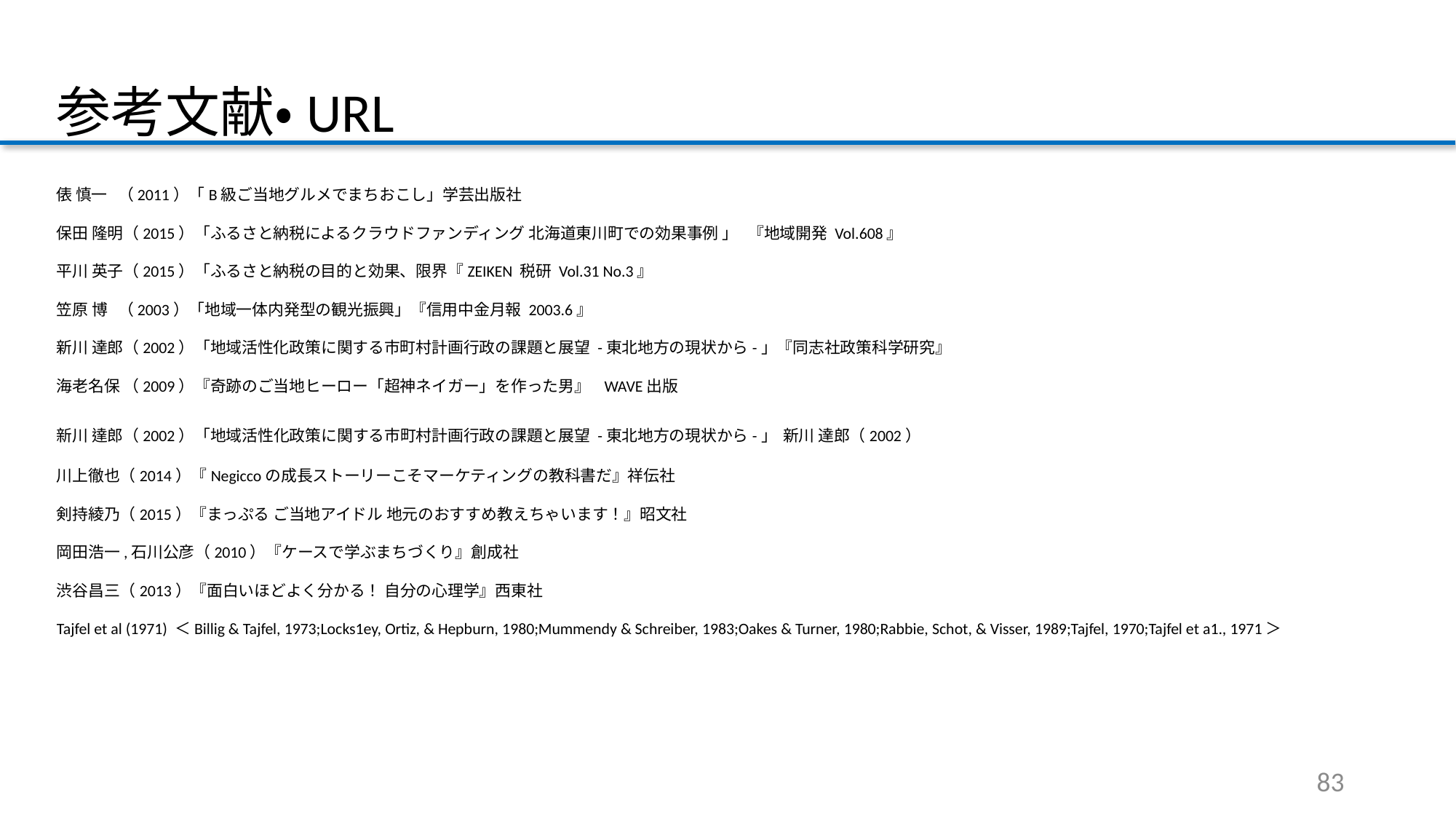

参考文献・URL
俵 慎一   （2011）「B級ご当地グルメでまちおこし」学芸出版社

保田 隆明（2015）「ふるさと納税によるクラウドファンディング 北海道東川町での効果事例 」   『地域開発 Vol.608』

平川 英子（2015）「ふるさと納税の目的と効果、限界『ZEIKEN 税研 Vol.31 No.3』

笠原 博   （2003）「地域一体内発型の観光振興」『信用中金月報 2003.6』

新川 達郎（2002）「地域活性化政策に関する市町村計画行政の課題と展望 -東北地方の現状から-」『同志社政策科学研究』

海老名保 （2009）『奇跡のご当地ヒーロー「超神ネイガー」を作った男』   WAVE出版

新川 達郎（2002）「地域活性化政策に関する市町村計画行政の課題と展望 -東北地方の現状から-」 新川 達郎（2002）

川上徹也（2014）『Negiccoの成長ストーリーこそマーケティングの教科書だ』祥伝社

剣持綾乃（2015）『まっぷる ご当地アイドル 地元のおすすめ教えちゃいます！』昭文社

岡田浩一,石川公彦（2010）『ケースで学ぶまちづくり』創成社

渋谷昌三（2013）『面白いほどよく分かる！ 自分の心理学』西東社

Tajfel et al (1971) ＜Billig & Tajfel, 1973;Locks1ey, Ortiz, & Hepburn, 1980;Mummendy & Schreiber, 1983;Oakes & Turner, 1980;Rabbie, Schot, & Visser, 1989;Tajfel, 1970;Tajfel et a1., 1971＞

83